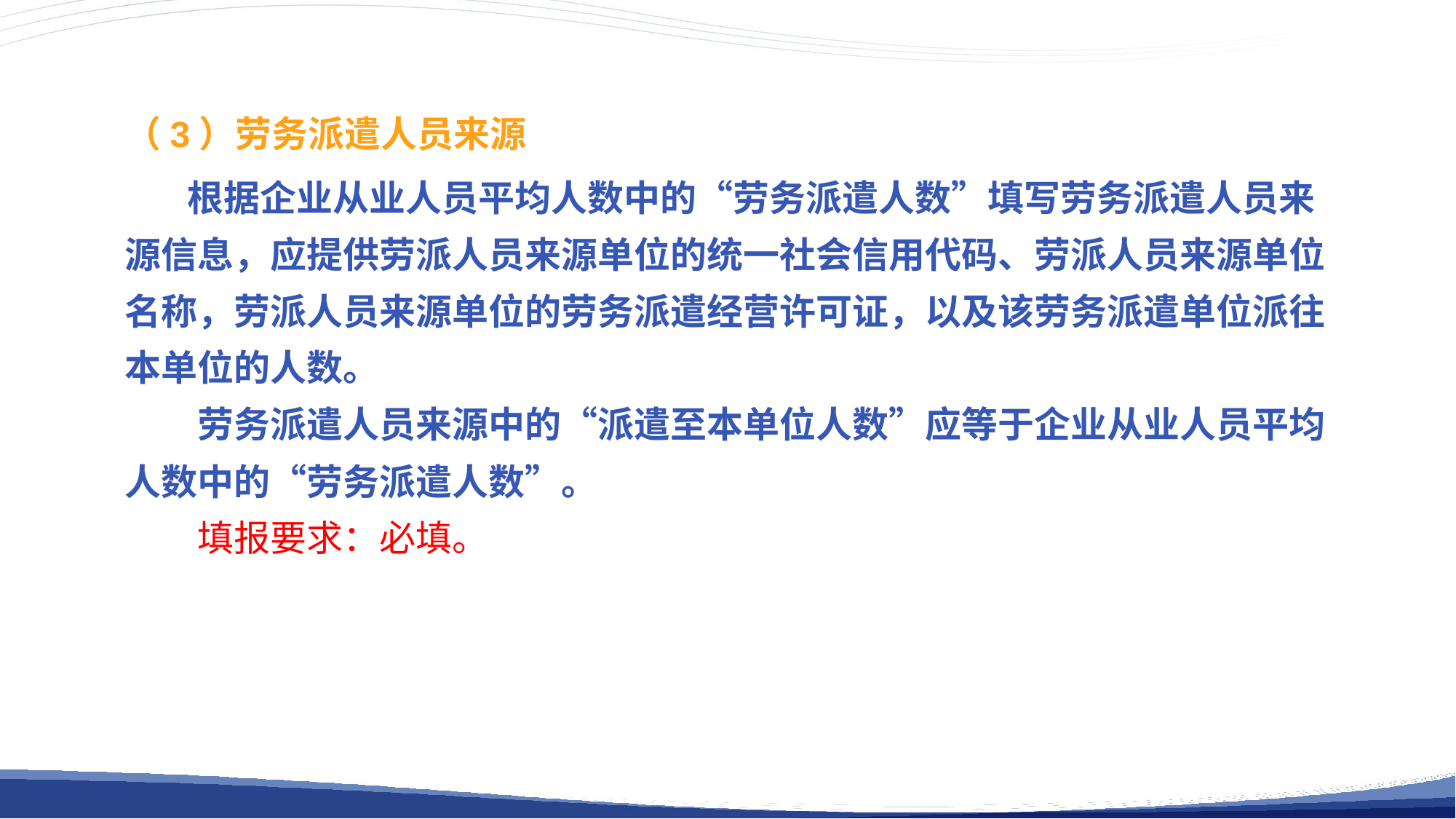

（3）劳务派遣人员来源
        根据企业从业人员平均人数中的“劳务派遣人数”填写劳务派遣人员来源信息，应提供劳派人员来源单位的统一社会信用代码、劳派人员来源单位名称，劳派人员来源单位的劳务派遣经营许可证，以及该劳务派遣单位派往本单位的人数。
劳务派遣人员来源中的“派遣至本单位人数”应等于企业从业人员平均人数中的“劳务派遣人数”。
填报要求：必填。